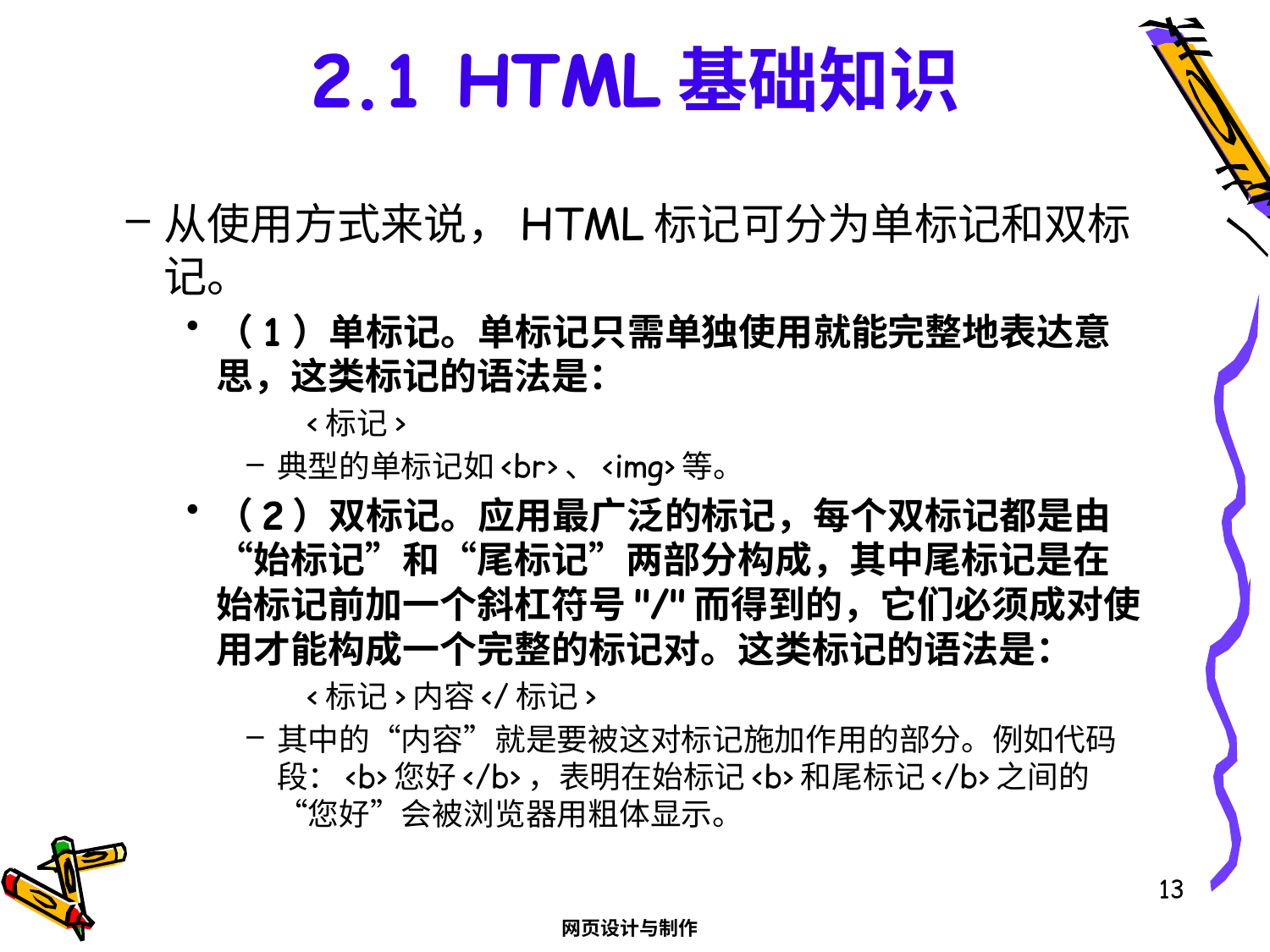

# 2.1 HTML基础知识
从使用方式来说，HTML标记可分为单标记和双标记。
（1）单标记。单标记只需单独使用就能完整地表达意思，这类标记的语法是：
<标记>
典型的单标记如<br>、<img>等。
（2）双标记。应用最广泛的标记，每个双标记都是由“始标记”和“尾标记”两部分构成，其中尾标记是在始标记前加一个斜杠符号"/"而得到的，它们必须成对使用才能构成一个完整的标记对。这类标记的语法是：
<标记>内容</标记>
其中的“内容”就是要被这对标记施加作用的部分。例如代码段：<b>您好</b>，表明在始标记<b>和尾标记</b>之间的“您好”会被浏览器用粗体显示。

13
网页设计与制作